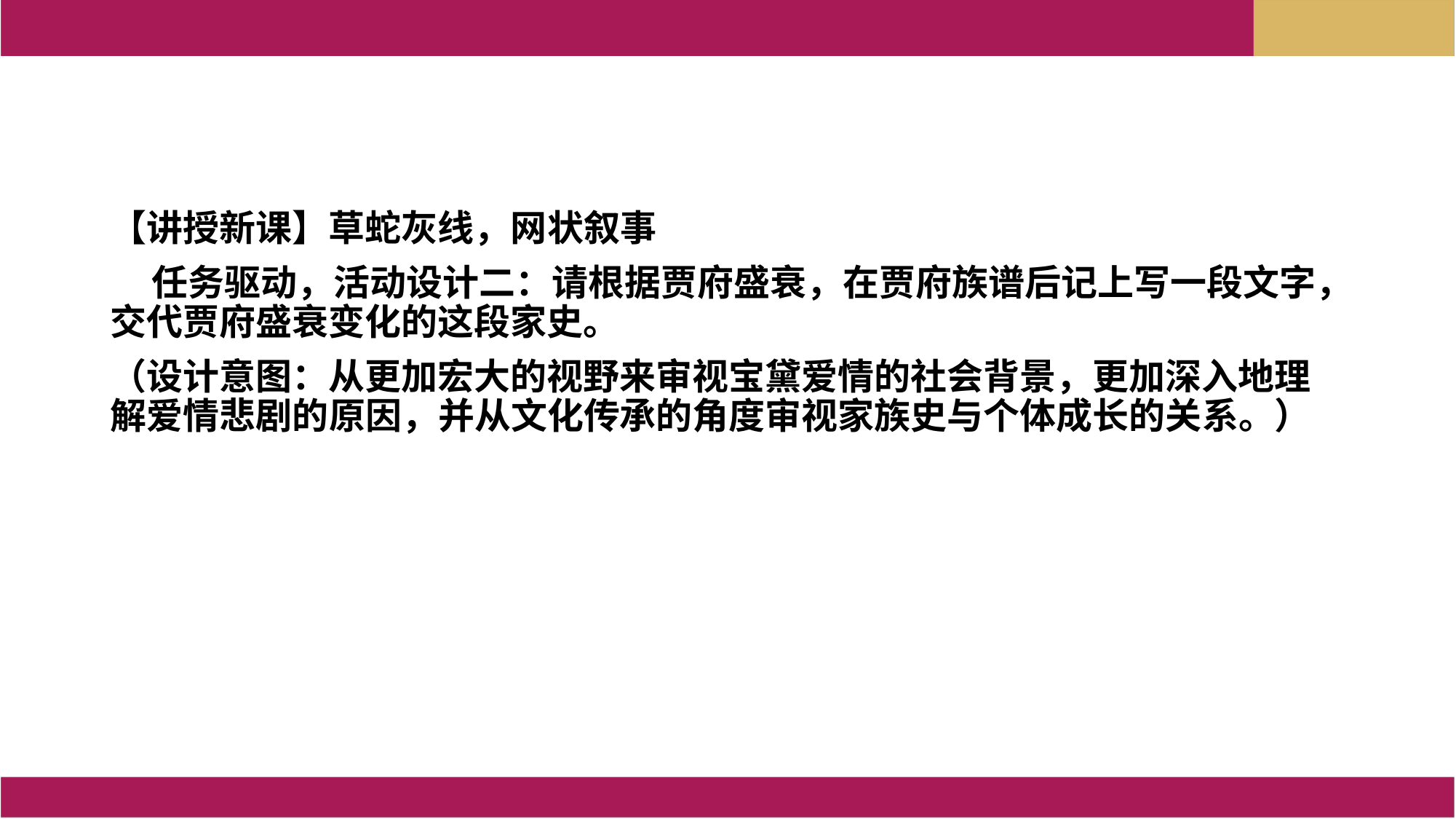

【讲授新课】草蛇灰线，网状叙事
    任务驱动，活动设计二：请根据贾府盛衰，在贾府族谱后记上写一段文字，交代贾府盛衰变化的这段家史。
（设计意图：从更加宏大的视野来审视宝黛爱情的社会背景，更加深入地理解爱情悲剧的原因，并从文化传承的角度审视家族史与个体成长的关系。）